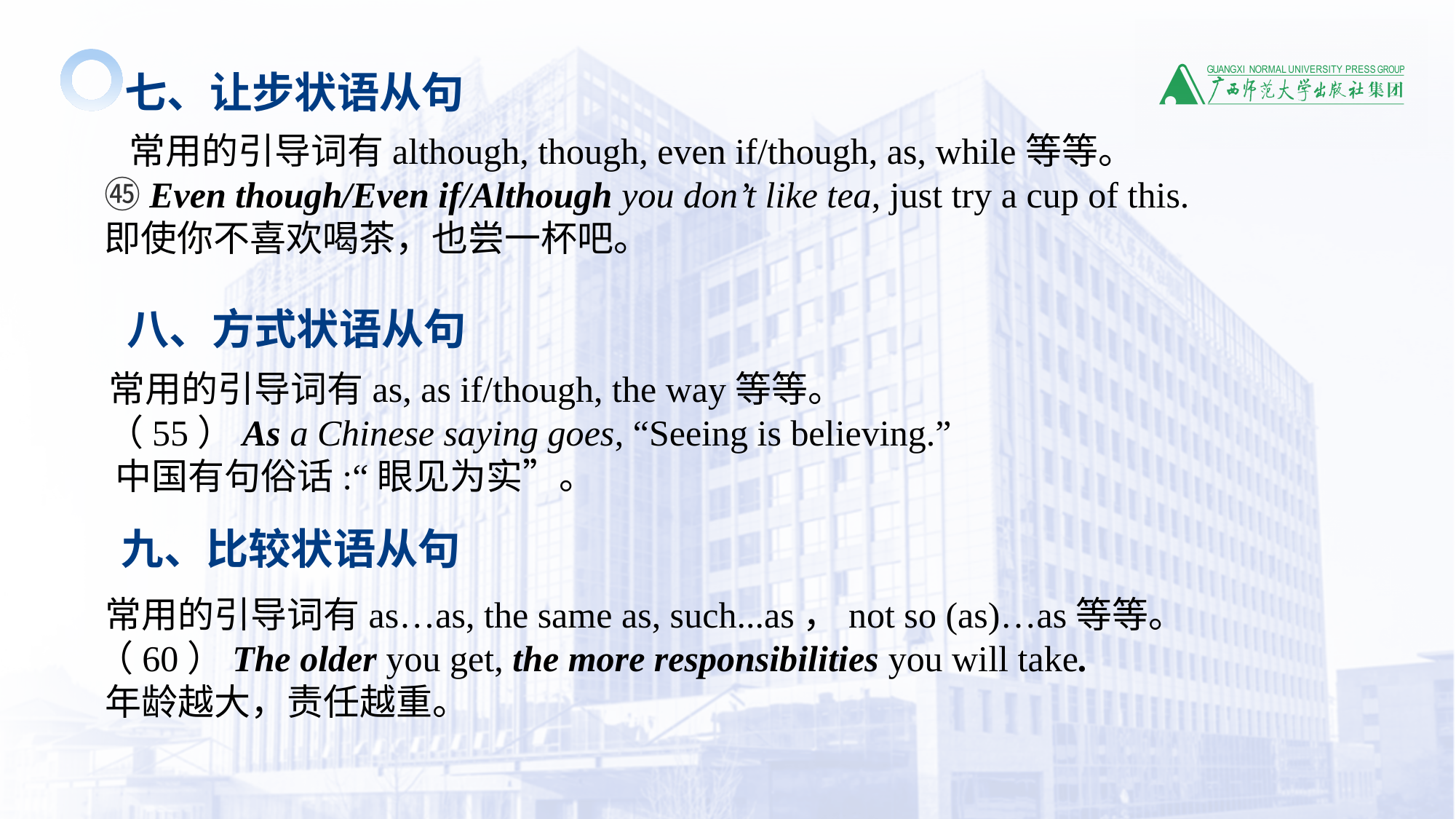

七、让步状语从句
    常用的引导词有although, though, even if/though, as, while等等。
 ㊺Even though/Even if/Although you don’t like tea, just try a cup of this.
 即使你不喜欢喝茶，也尝一杯吧。
 八、方式状语从句
    常用的引导词有as, as if/though, the way等等。
      （55）As a Chinese saying goes, “Seeing is believing.”
       中国有句俗话:“眼见为实”。

 九、比较状语从句
        常用的引导词有as…as, the same as, such...as，not so (as)…as等等。
       （60）The older you get, the more responsibilities you will take.
        年龄越大，责任越重。